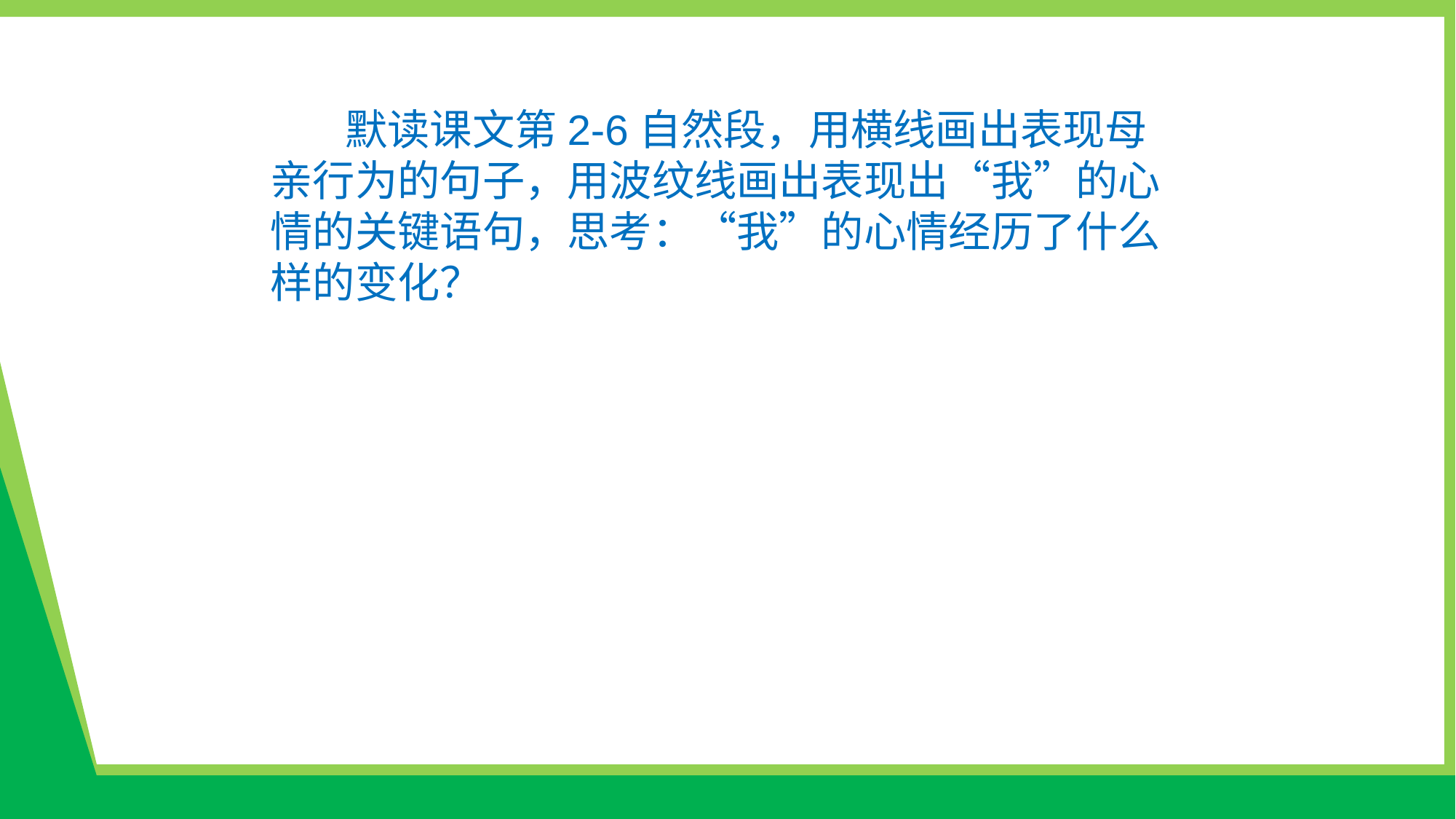

默读课文第2-6自然段，用横线画出表现母亲行为的句子，用波纹线画出表现出“我”的心情的关键语句，思考：“我”的心情经历了什么样的变化？